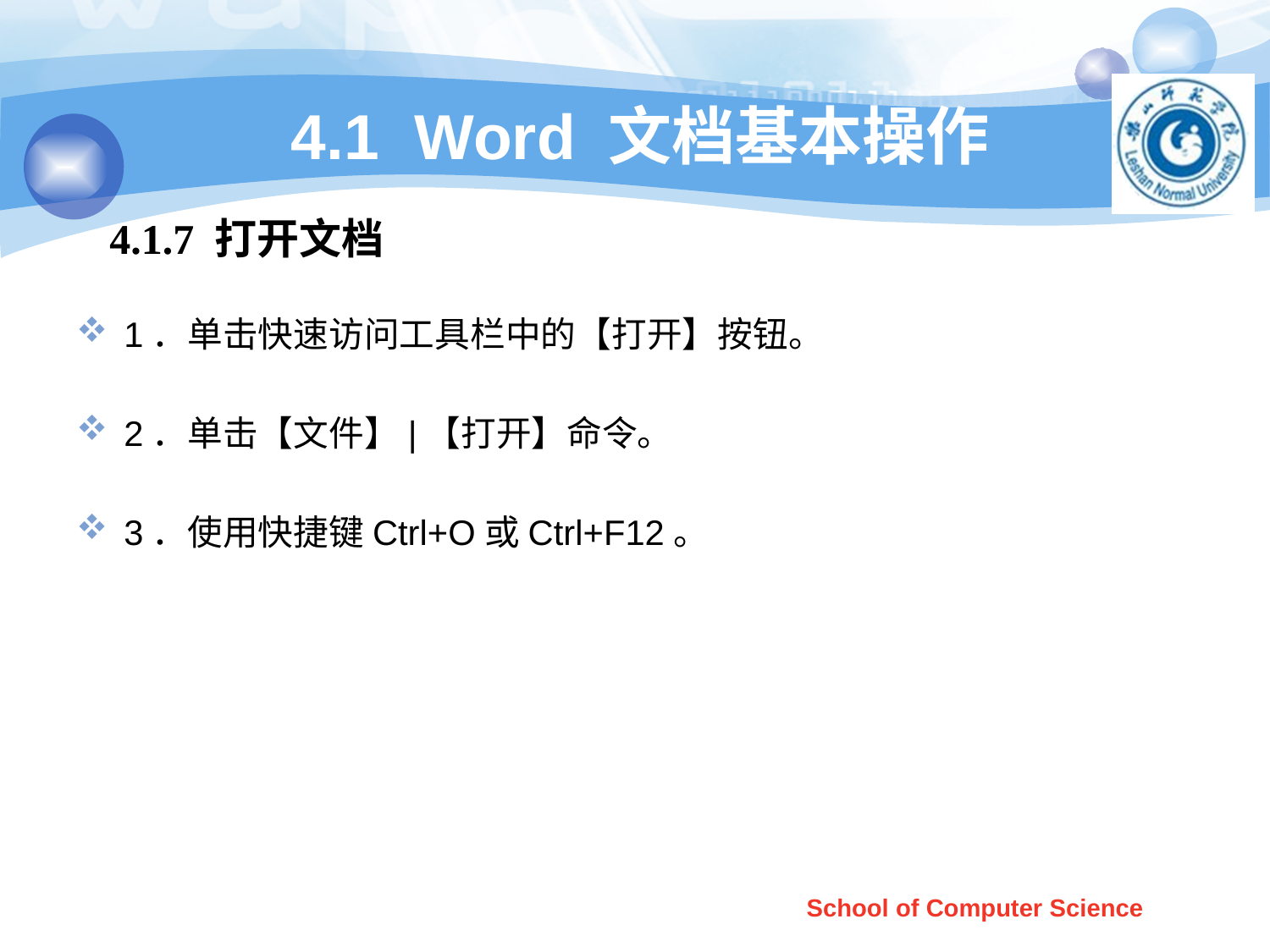

# 4.1  Word 文档基本操作
4.1.7 打开文档
1．单击快速访问工具栏中的【打开】按钮。

2．单击【文件】|【打开】命令。

3．使用快捷键Ctrl+O或Ctrl+F12。

School of Computer Science